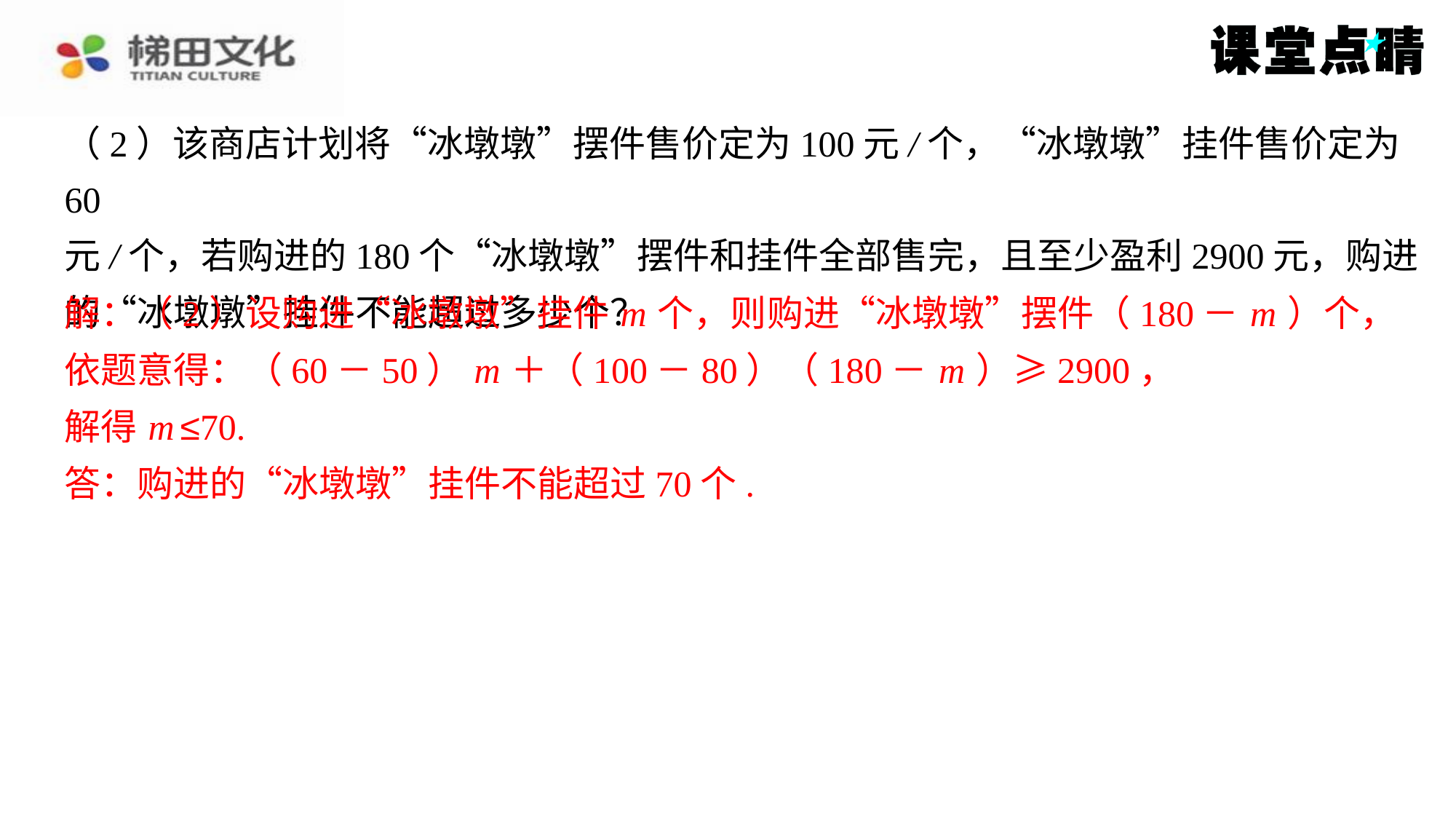

（2）该商店计划将“冰墩墩”摆件售价定为100元/个，“冰墩墩”挂件售价定为60
元/个，若购进的180个“冰墩墩”摆件和挂件全部售完，且至少盈利2900元，购进
的“冰墩墩”挂件不能超过多少个？
解：（2）设购进“冰墩墩”挂件 m 个，则购进“冰墩墩”摆件（180－ m ）个，
依题意得：（60－50） m ＋（100－80）（180－ m ）≥2900，
解得 m ≤70.
答：购进的“冰墩墩”挂件不能超过70个.
解：（2）设购进“冰墩墩”挂件 m 个，则购进“冰墩墩”摆件（180－ m ）个，
依题意得：（60－50） m ＋（100－80）（180－ m ）≥2900，
解得 m ≤70.
答：购进的“冰墩墩”挂件不能超过70个.